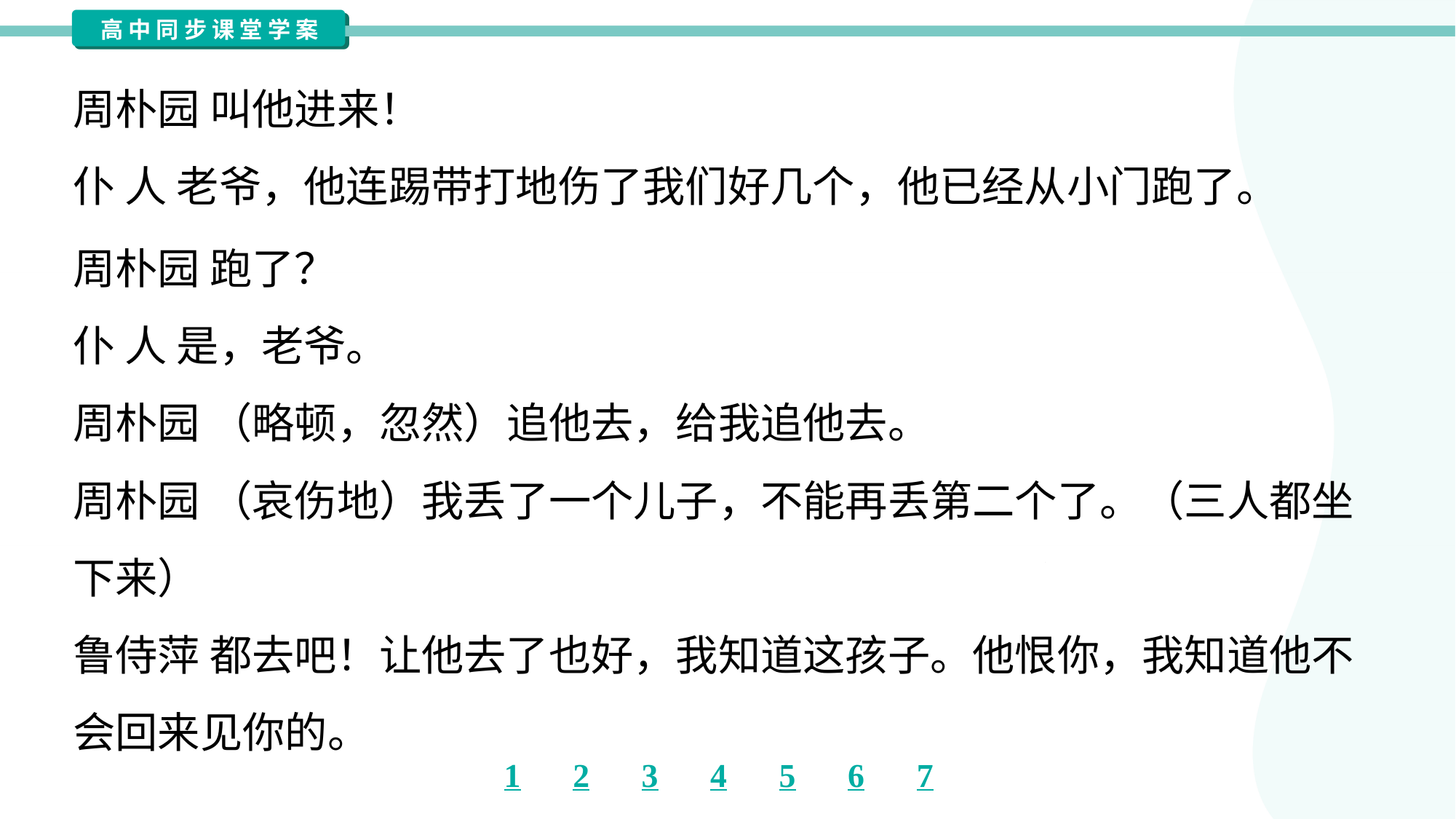

周朴园 叫他进来！
仆 人 老爷，他连踢带打地伤了我们好几个，他已经从小门跑了。
周朴园 跑了？
仆 人 是，老爷。
周朴园 （略顿，忽然）追他去，给我追他去。
周朴园 （哀伤地）我丢了一个儿子，不能再丢第二个了。（三人都坐
下来）
鲁侍萍 都去吧！让他去了也好，我知道这孩子。他恨你，我知道他不
会回来见你的。